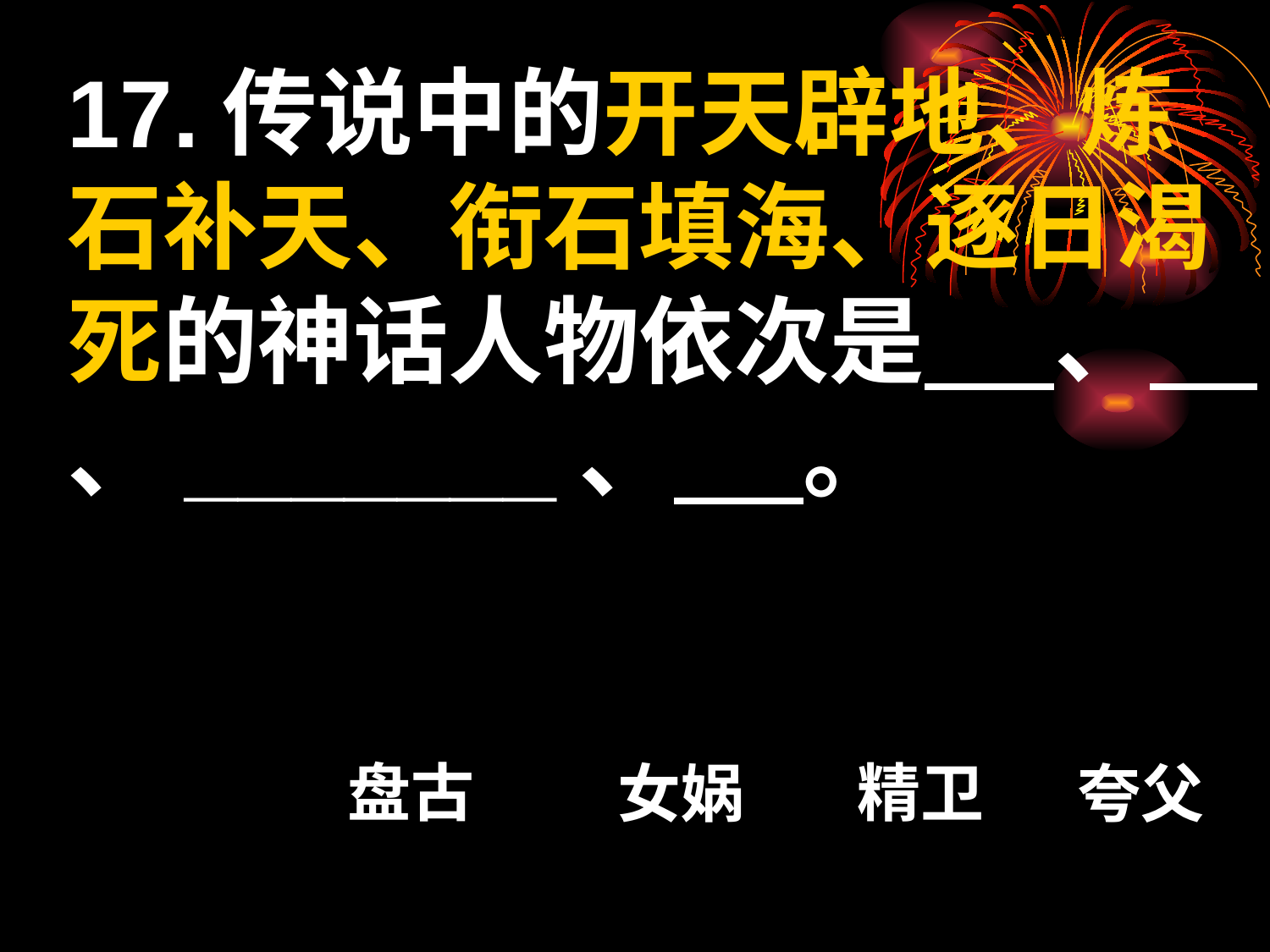

17.传说中的开天辟地、炼石补天、衔石填海、逐日渴死的神话人物依次是      、      、_______、      。
盘古
精卫
女娲
夸父